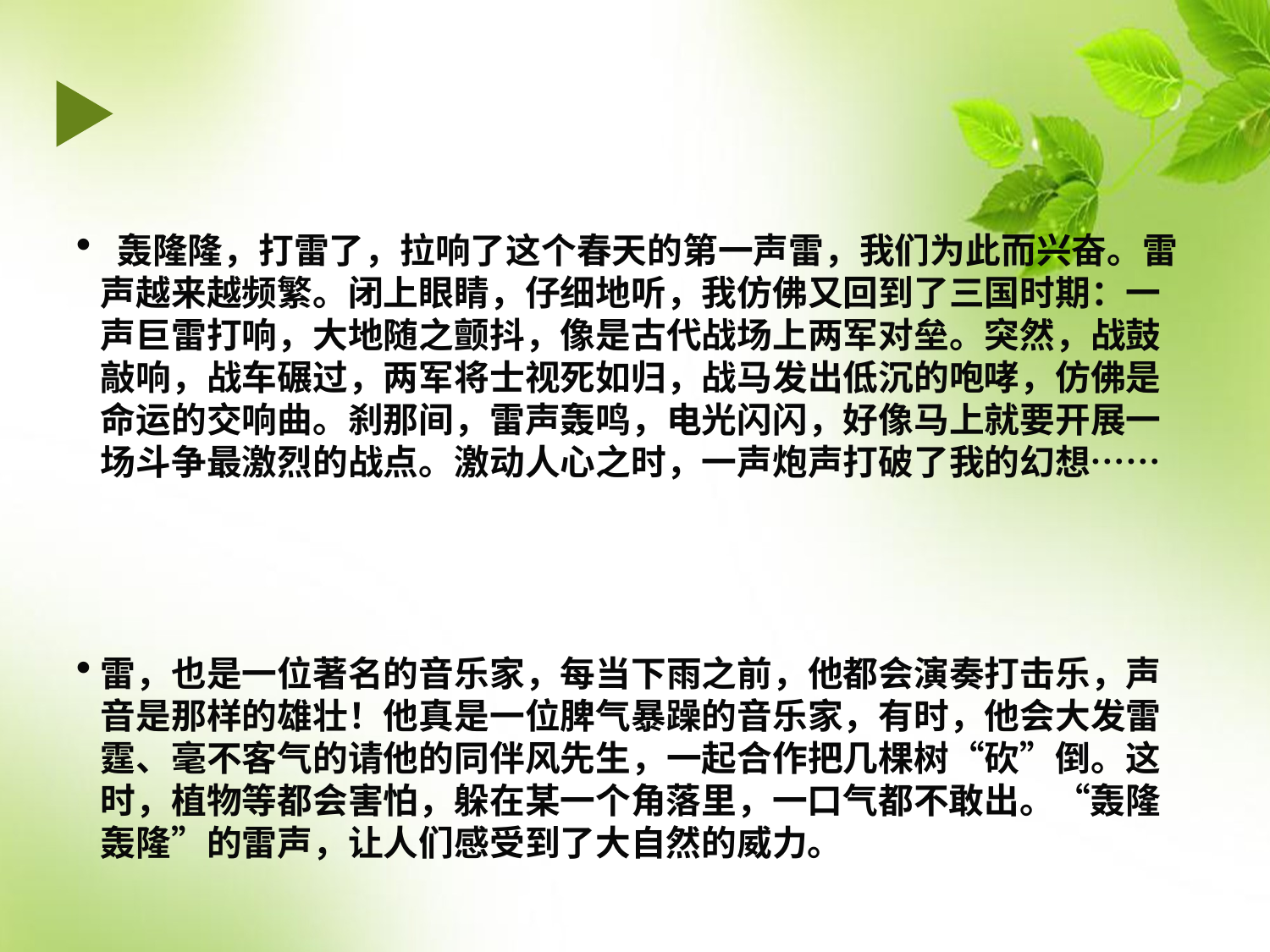

#
 轰隆隆，打雷了，拉响了这个春天的第一声雷，我们为此而兴奋。雷声越来越频繁。闭上眼睛，仔细地听，我仿佛又回到了三国时期：一声巨雷打响，大地随之颤抖，像是古代战场上两军对垒。突然，战鼓敲响，战车碾过，两军将士视死如归，战马发出低沉的咆哮，仿佛是命运的交响曲。刹那间，雷声轰鸣，电光闪闪，好像马上就要开展一场斗争最激烈的战点。激动人心之时，一声炮声打破了我的幻想……

雷，也是一位著名的音乐家，每当下雨之前，他都会演奏打击乐，声音是那样的雄壮！他真是一位脾气暴躁的音乐家，有时，他会大发雷霆、毫不客气的请他的同伴风先生，一起合作把几棵树“砍”倒。这时，植物等都会害怕，躲在某一个角落里，一口气都不敢出。“轰隆轰隆”的雷声，让人们感受到了大自然的威力。